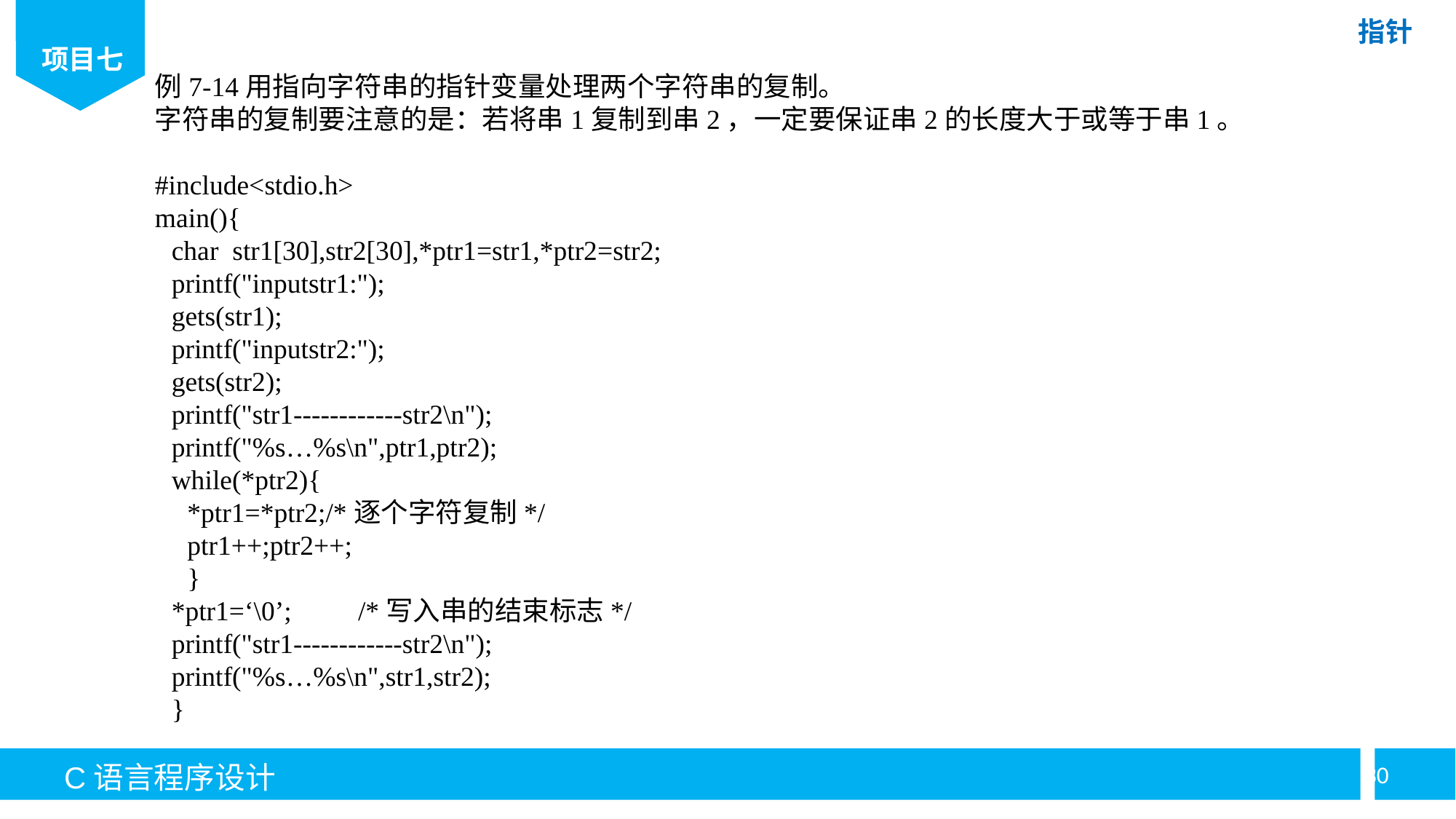

例7-14用指向字符串的指针变量处理两个字符串的复制。
字符串的复制要注意的是：若将串1复制到串2，一定要保证串2的长度大于或等于串1。

#include<stdio.h>
main(){
char  str1[30],str2[30],*ptr1=str1,*ptr2=str2;
printf("inputstr1:");
gets(str1);
printf("inputstr2:");
gets(str2);
printf("str1------------str2\n");
printf("%s…%s\n",ptr1,ptr2);
while(*ptr2){
*ptr1=*ptr2;/*逐个字符复制*/
ptr1++;ptr2++;
}
*ptr1=‘\0’;	/*写入串的结束标志*/
printf("str1------------str2\n");
printf("%s…%s\n",str1,str2);
}